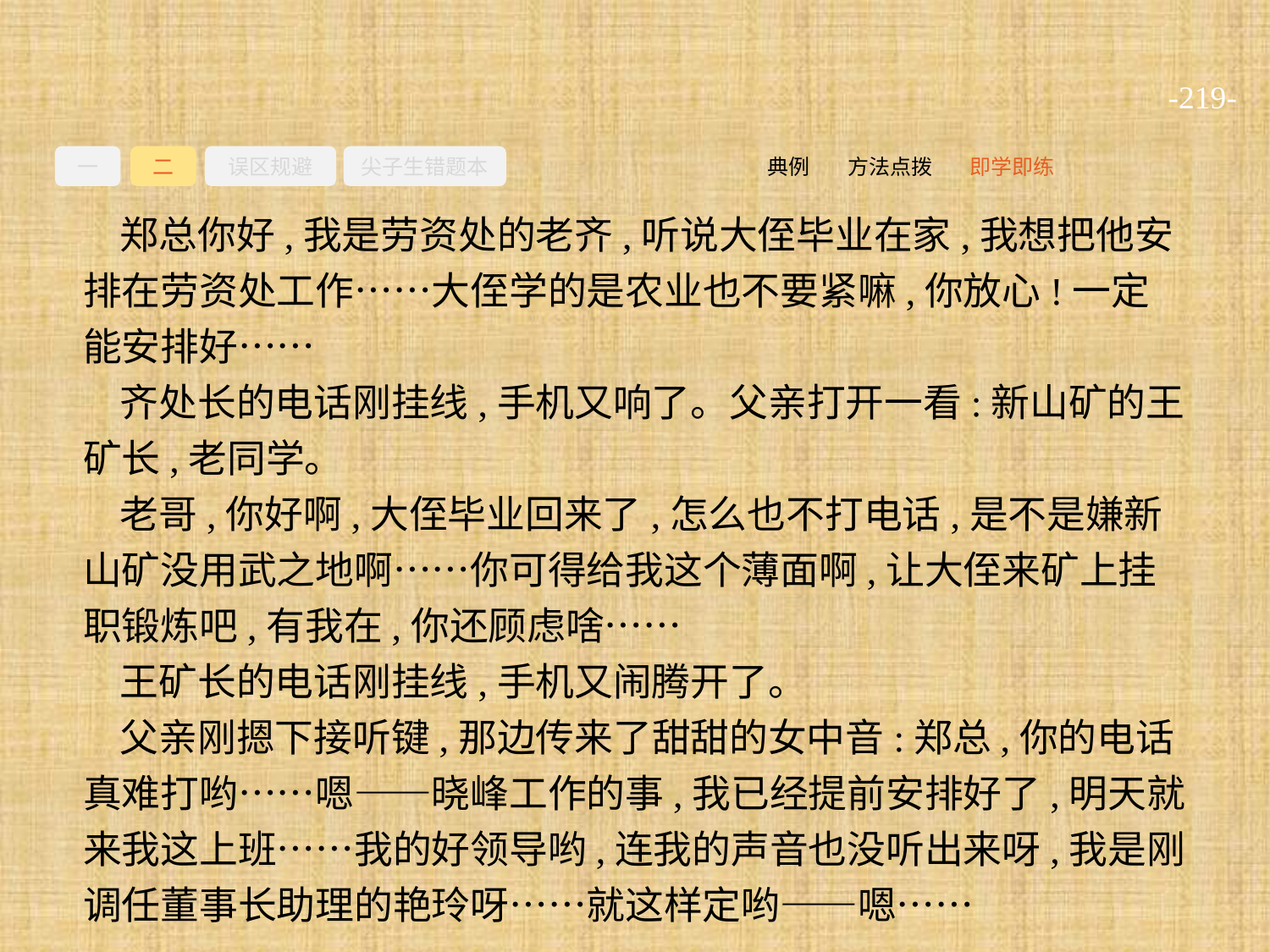

-219-
一
二
误区规避
尖子生错题本
即学即练
方法点拨
典例
郑总你好,我是劳资处的老齐,听说大侄毕业在家,我想把他安排在劳资处工作……大侄学的是农业也不要紧嘛,你放心!一定能安排好……
齐处长的电话刚挂线,手机又响了。父亲打开一看:新山矿的王矿长,老同学。
老哥,你好啊,大侄毕业回来了,怎么也不打电话,是不是嫌新山矿没用武之地啊……你可得给我这个薄面啊,让大侄来矿上挂职锻炼吧,有我在,你还顾虑啥……
王矿长的电话刚挂线,手机又闹腾开了。
父亲刚摁下接听键,那边传来了甜甜的女中音:郑总,你的电话真难打哟……嗯——晓峰工作的事,我已经提前安排好了,明天就来我这上班……我的好领导哟,连我的声音也没听出来呀,我是刚调任董事长助理的艳玲呀……就这样定哟——嗯……